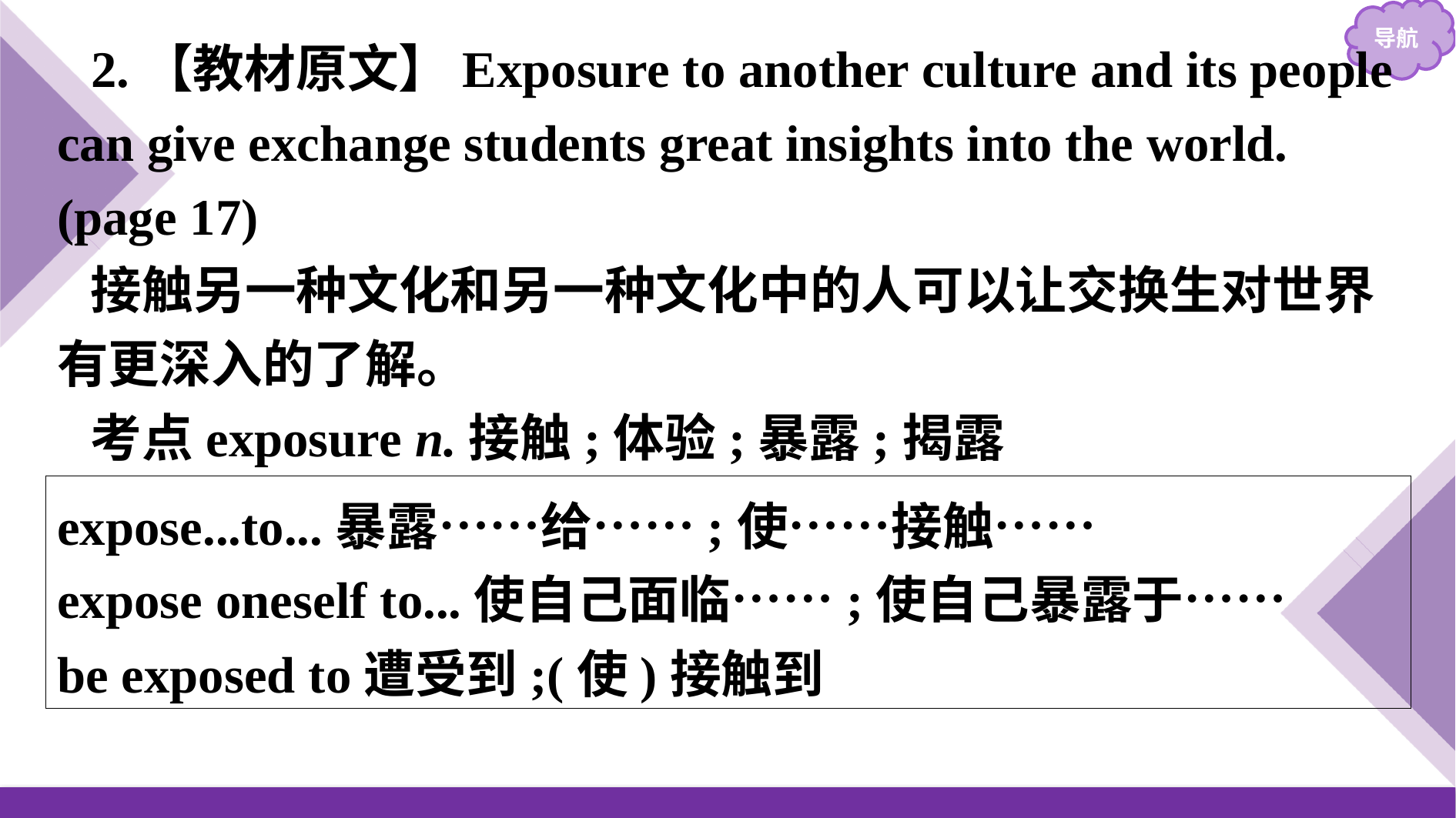

2.【教材原文】Exposure to another culture and its people can give exchange students great insights into the world.(page 17)
接触另一种文化和另一种文化中的人可以让交换生对世界有更深入的了解。
考点exposure n.接触;体验;暴露;揭露
expose...to...暴露……给……;使……接触……
expose oneself to...使自己面临……;使自己暴露于……
be exposed to遭受到;(使)接触到